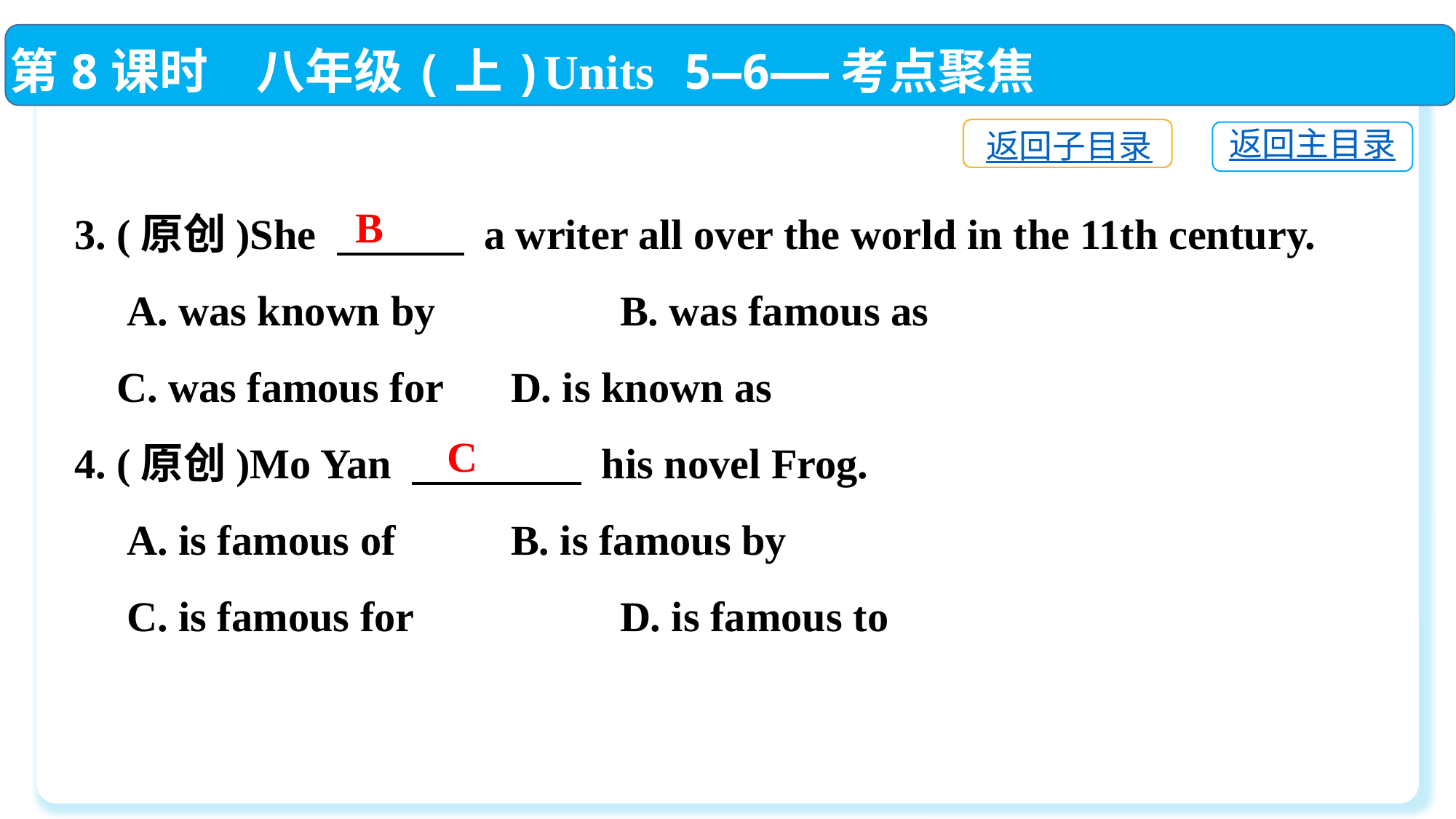

第8课时　八年级(上)Units 5—6——考点聚焦

返回子目录
返回主目录
3. (原创)She 　　　 a writer all over the world in the 11th century.
     A. was known by		B. was famous as
    C. was famous for	D. is known as
4. (原创)Mo Yan 　　　　 his novel Frog.
     A. is famous of		B. is famous by
     C. is famous for		D. is famous to

B

C